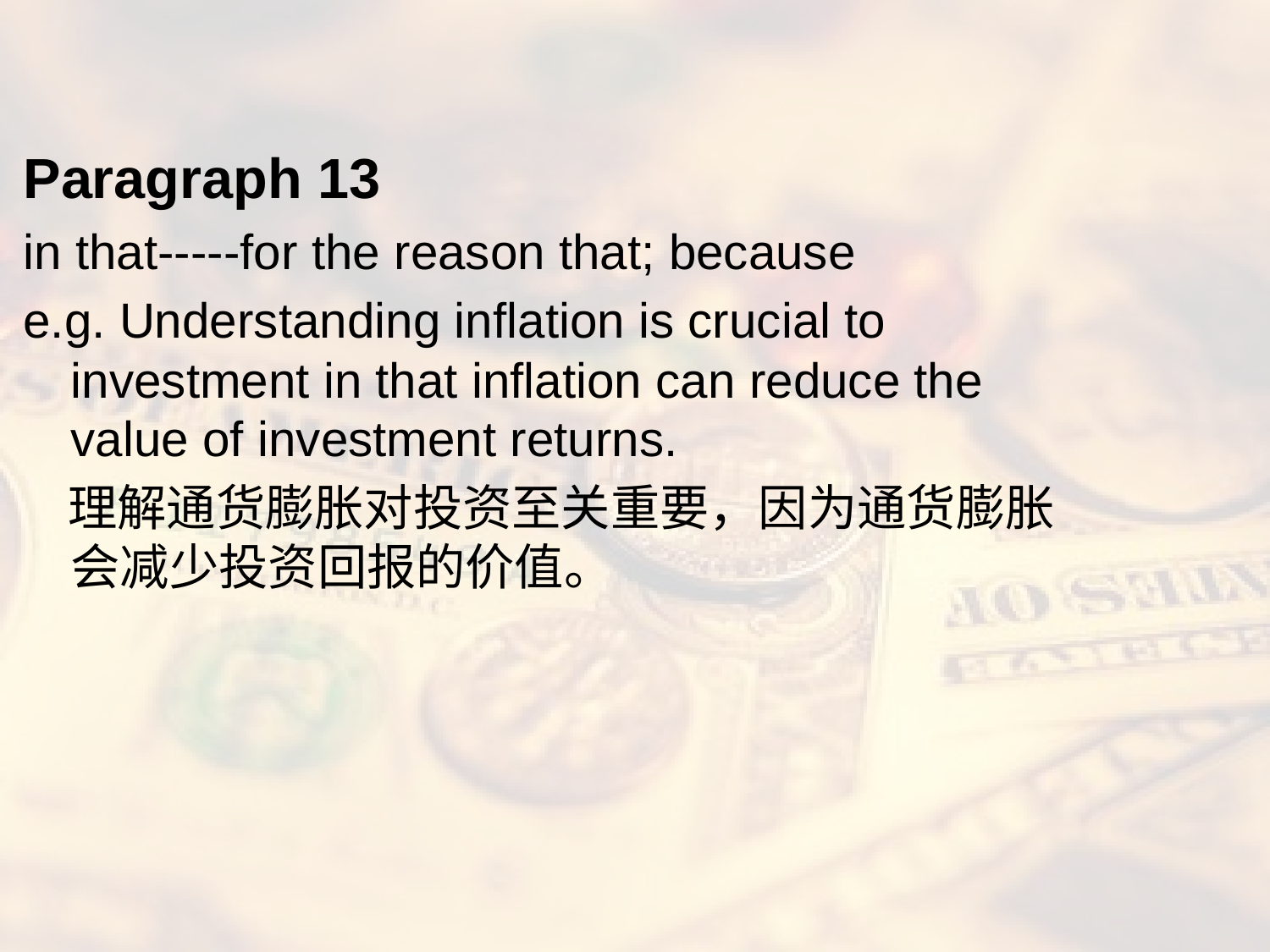

#
Paragraph 13
in that-----for the reason that; because
e.g. Understanding inflation is crucial to investment in that inflation can reduce the value of investment returns.
   理解通货膨胀对投资至关重要，因为通货膨胀会减少投资回报的价值。